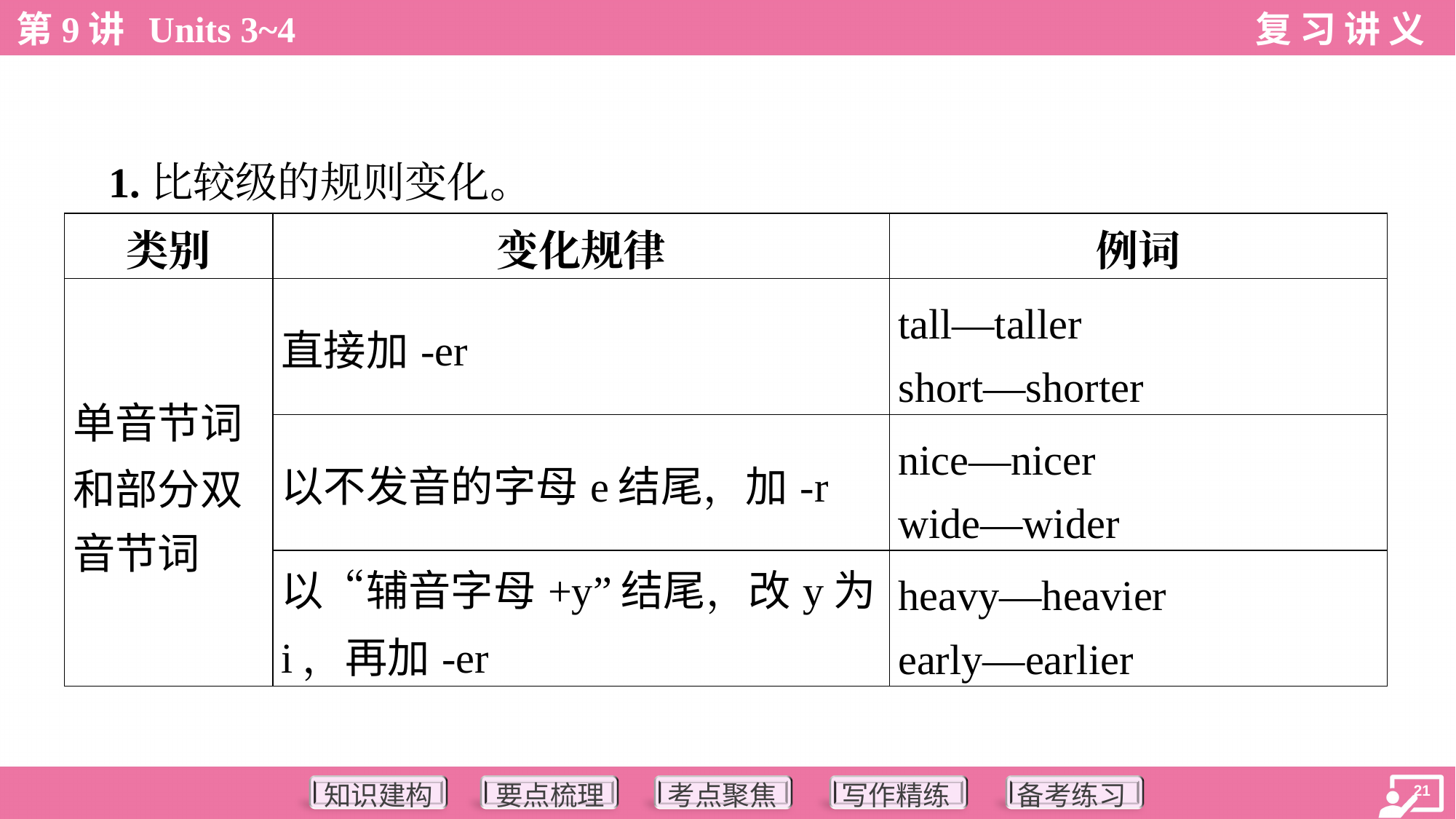

1.比较级的规则变化。
| 类别 | 变化规律 | 例词 |
| --- | --- | --- |
| 单音节词 和部分双 音节词 | 直接加-er | tall—taller short—shorter |
|  | 以不发音的字母e结尾，加-r | nice—nicer wide—wider |
|  | 以“辅音字母+y”结尾，改y为i，再加-er | heavy—heavier early—earlier |